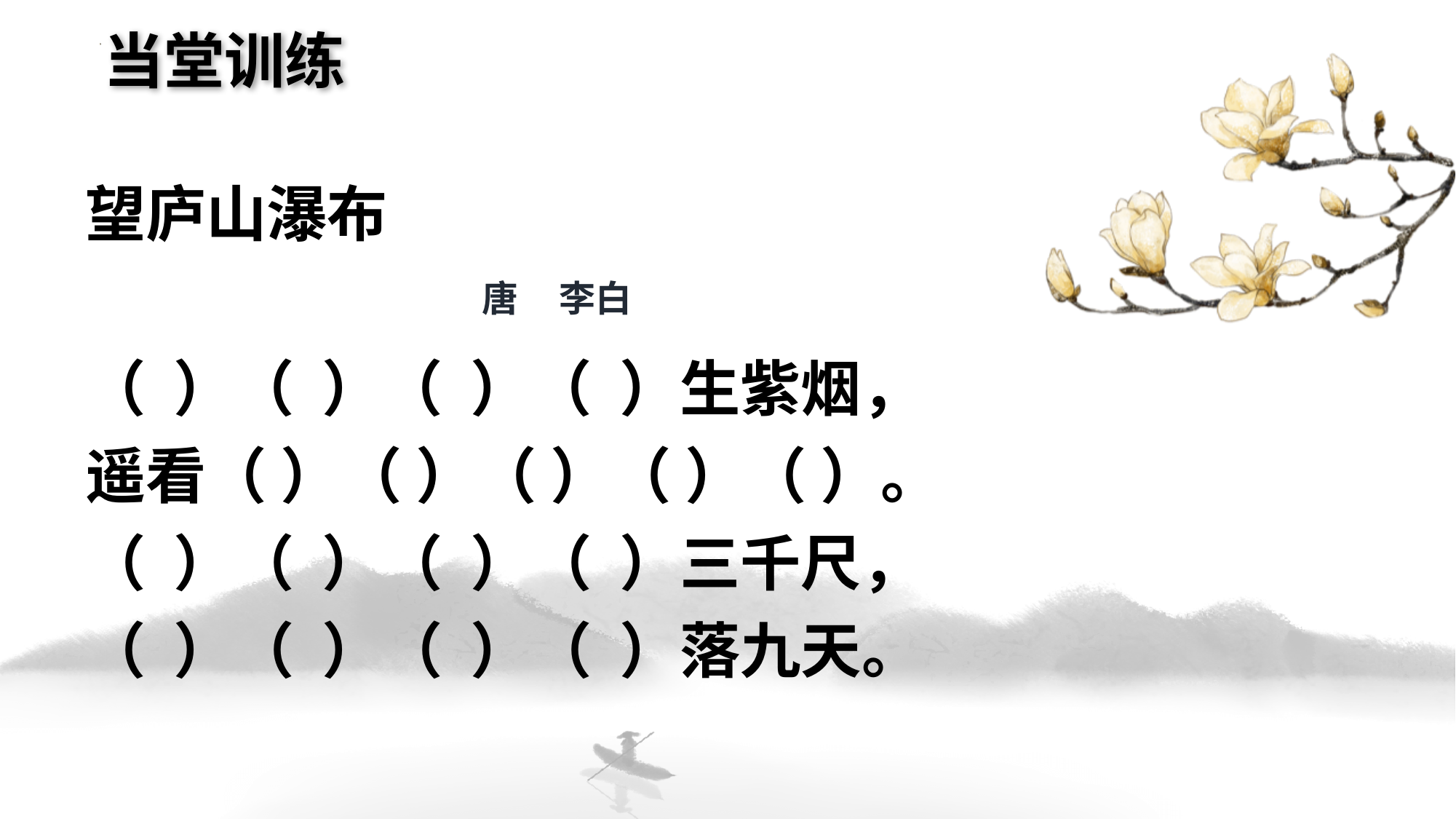

当堂训练
望庐山瀑布

（  ）（  ）（  ）（  ）生紫烟，
遥看（ ）（ ）（ ）（ ）（ ）。
（  ）（  ）（  ）（  ）三千尺，
（  ）（  ）（  ）（  ）落九天。
唐    李白